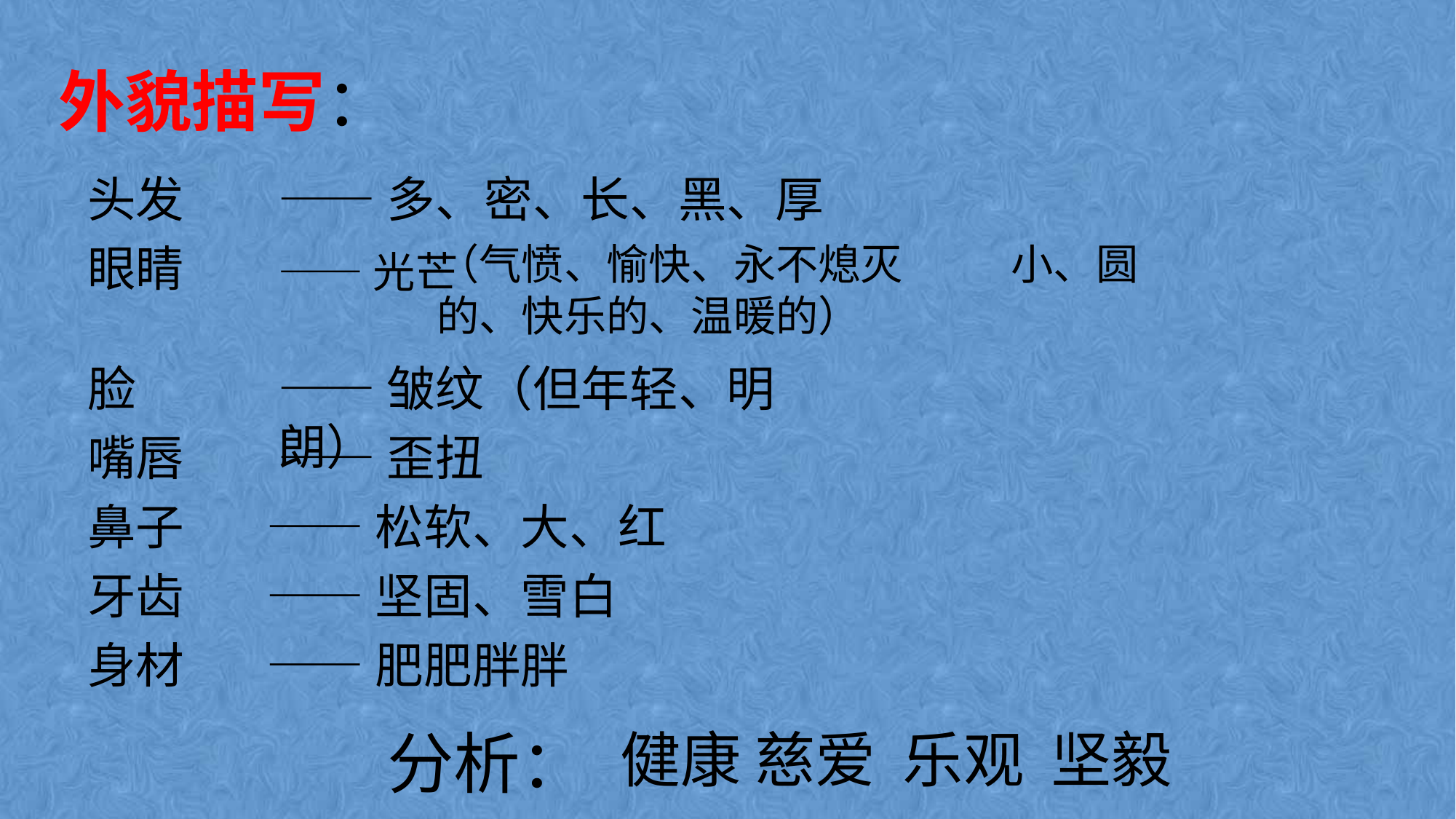

# 外貌描写：
头发
——多、密、长、黑、厚
眼睛
（气愤、愉快、永不熄灭的、快乐的、温暖的）
小、圆
——光芒
脸
——皱纹（但年轻、明朗）
嘴唇
——歪扭
鼻子
——松软、大、红
牙齿
——坚固、雪白
身材
——肥肥胖胖
分析：
 健康 慈爱  乐观  坚毅